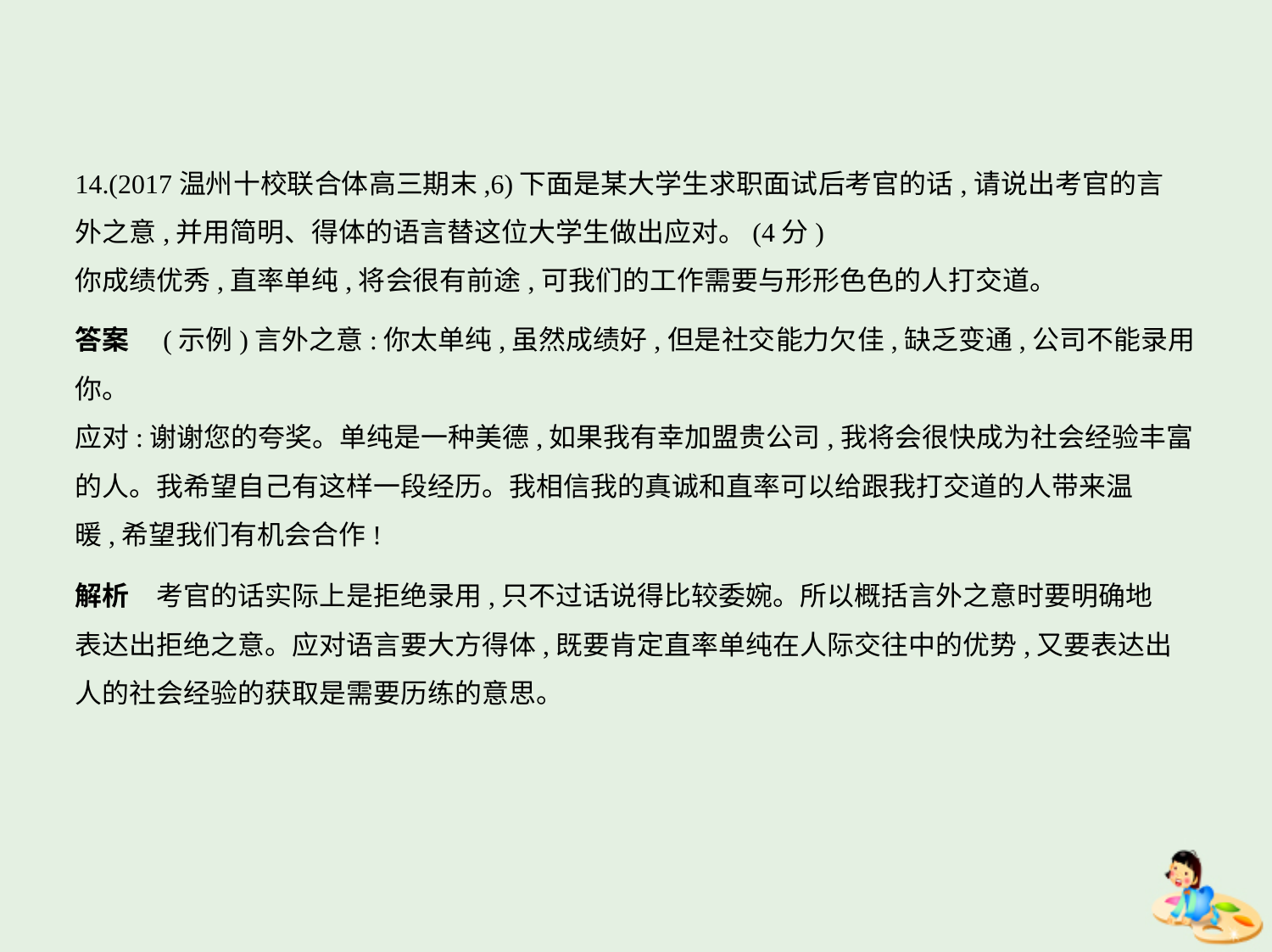

14.(2017温州十校联合体高三期末,6)下面是某大学生求职面试后考官的话,请说出考官的言
外之意,并用简明、得体的语言替这位大学生做出应对。(4分)
你成绩优秀,直率单纯,将会很有前途,可我们的工作需要与形形色色的人打交道。
答案　(示例)言外之意:你太单纯,虽然成绩好,但是社交能力欠佳,缺乏变通,公司不能录用
你。
应对:谢谢您的夸奖。单纯是一种美德,如果我有幸加盟贵公司,我将会很快成为社会经验丰富
的人。我希望自己有这样一段经历。我相信我的真诚和直率可以给跟我打交道的人带来温
暖,希望我们有机会合作!
解析　考官的话实际上是拒绝录用,只不过话说得比较委婉。所以概括言外之意时要明确地
表达出拒绝之意。应对语言要大方得体,既要肯定直率单纯在人际交往中的优势,又要表达出
人的社会经验的获取是需要历练的意思。